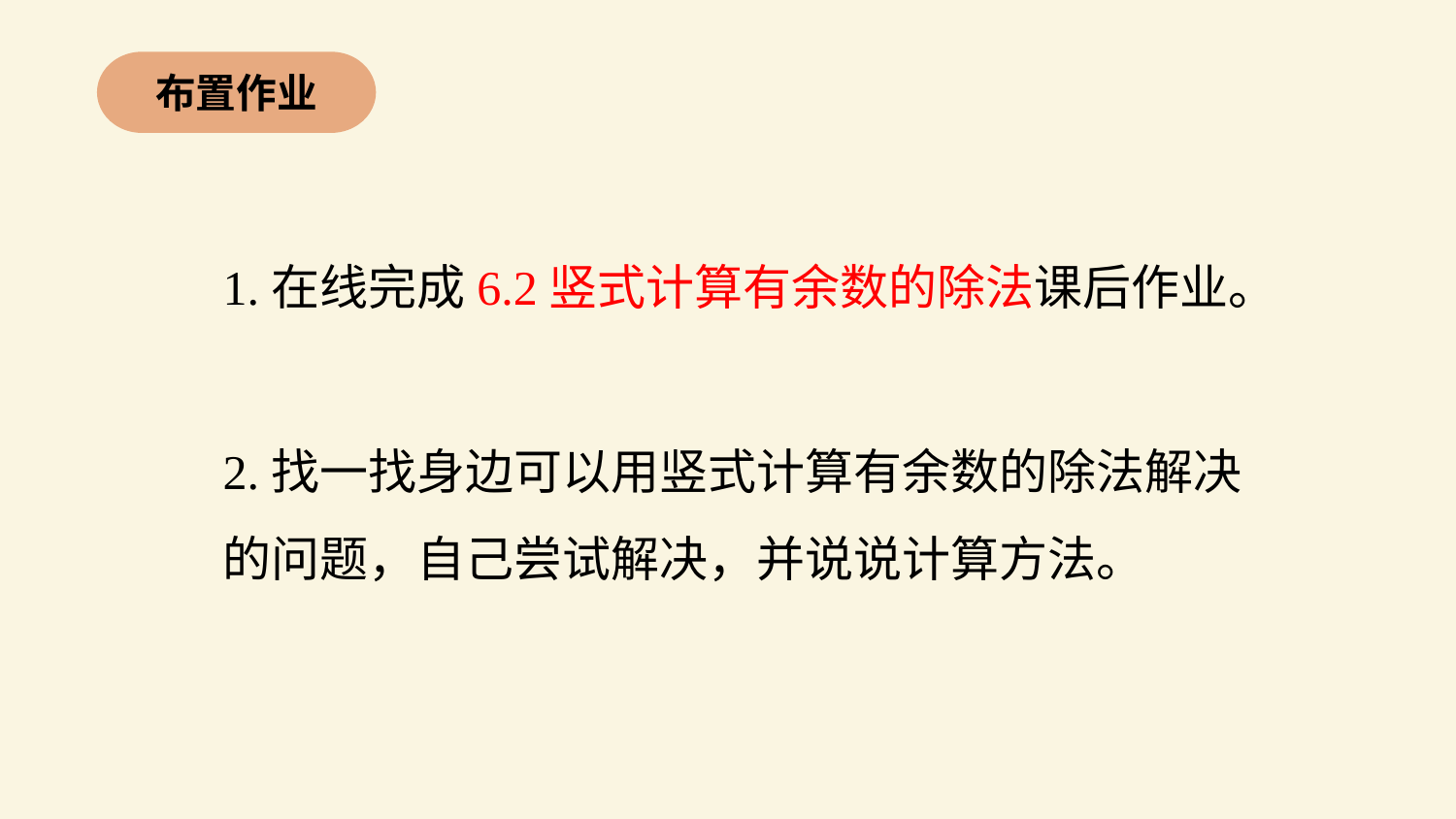

布置作业
1.在线完成6.2竖式计算有余数的除法课后作业。
2.找一找身边可以用竖式计算有余数的除法解决的问题，自己尝试解决，并说说计算方法。